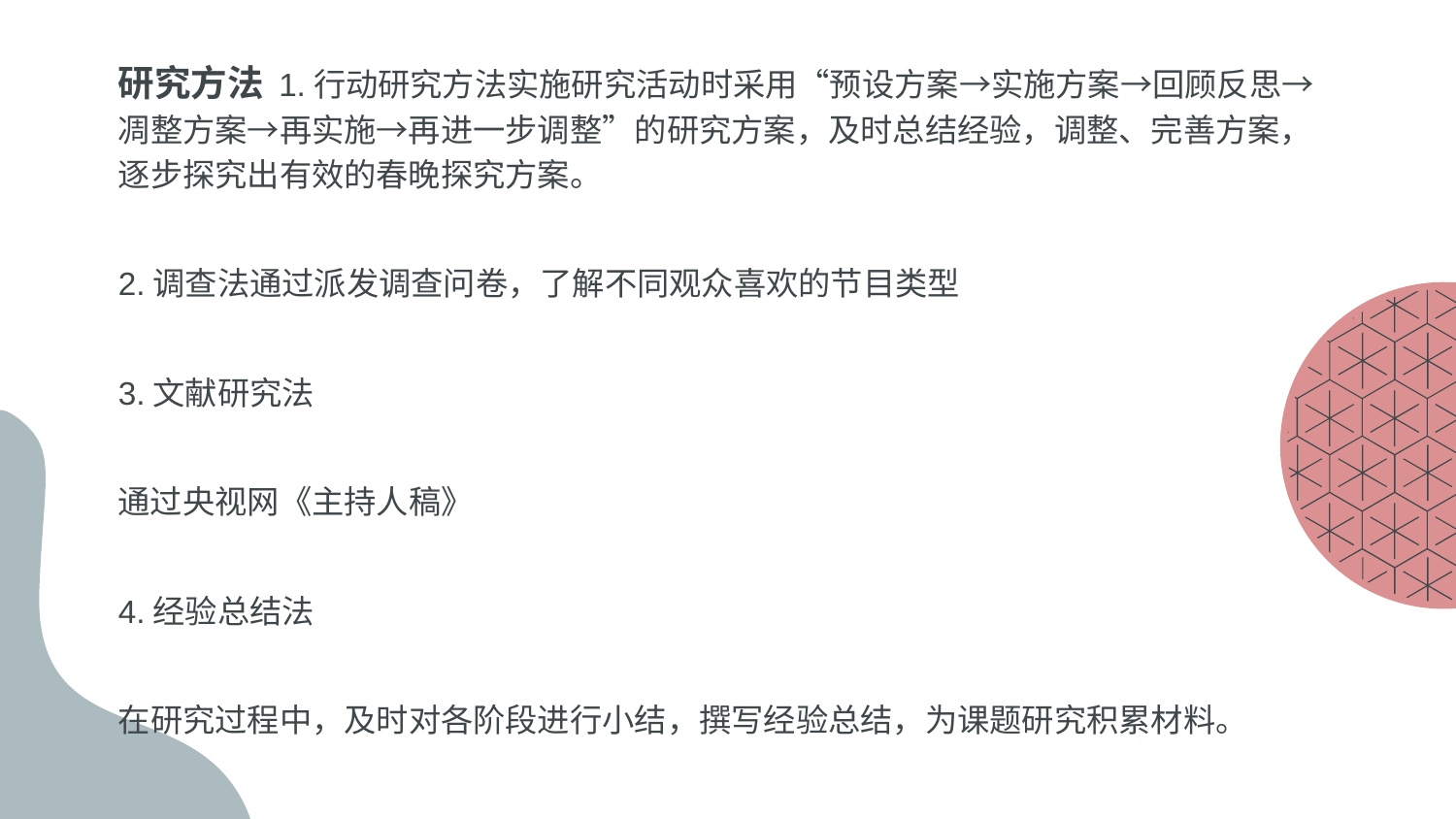

研究方法 1.行动研究方法实施研究活动时采用“预设方案→实施方案→回顾反思→凋整方案→再实施→再进一步调整”的研究方案，及时总结经验，调整、完善方案，逐步探究出有效的春晚探究方案。
2.调查法通过派发调查问卷，了解不同观众喜欢的节目类型
3.文献研究法
通过央视网《主持人稿》
4.经验总结法
在研究过程中，及时对各阶段进行小结，撰写经验总结，为课题研究积累材料。